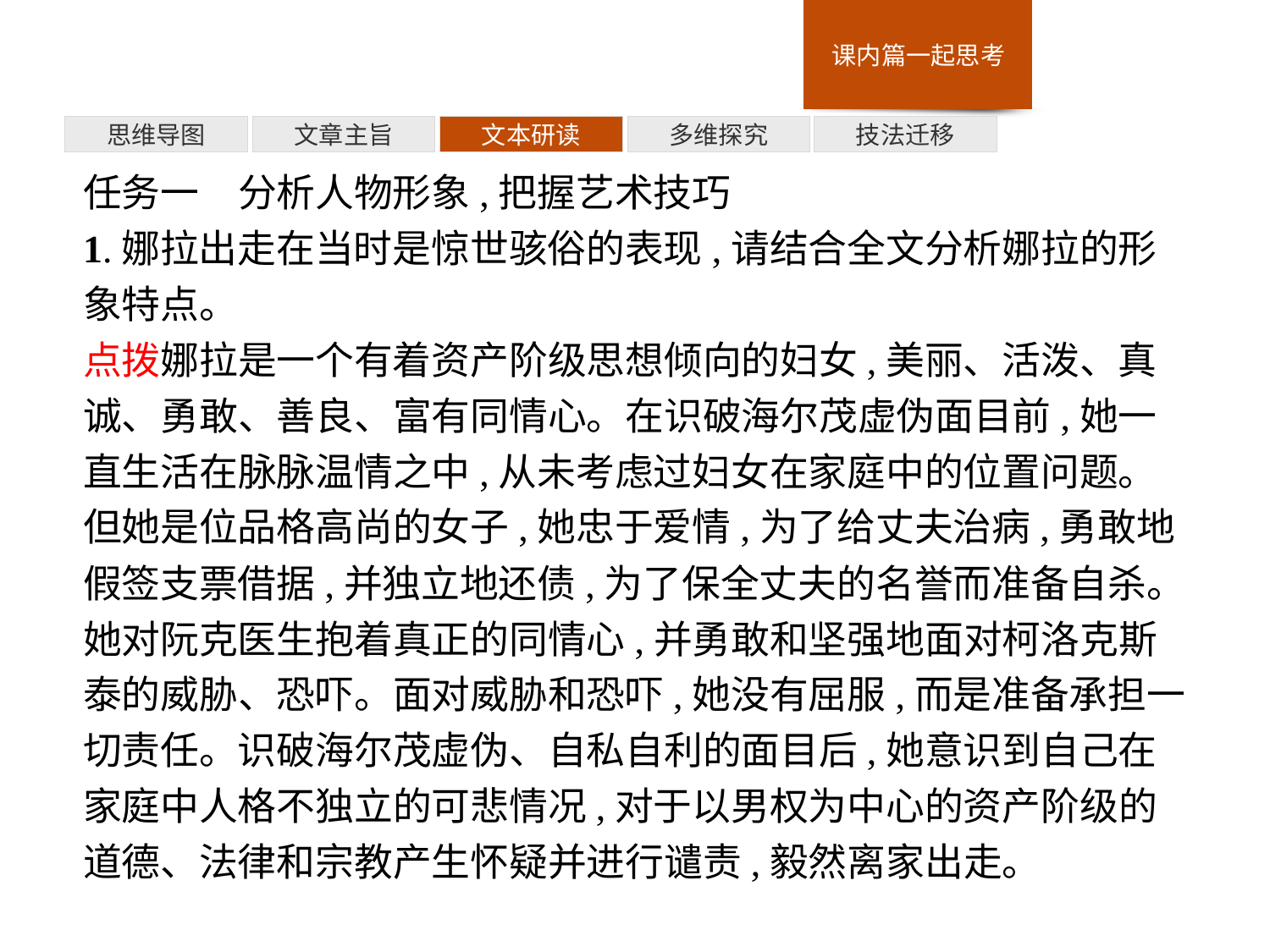

多维探究
思维导图
文章主旨
文本研读
技法迁移
任务一　分析人物形象,把握艺术技巧
1.娜拉出走在当时是惊世骇俗的表现,请结合全文分析娜拉的形象特点。
点拨娜拉是一个有着资产阶级思想倾向的妇女,美丽、活泼、真诚、勇敢、善良、富有同情心。在识破海尔茂虚伪面目前,她一直生活在脉脉温情之中,从未考虑过妇女在家庭中的位置问题。但她是位品格高尚的女子,她忠于爱情,为了给丈夫治病,勇敢地假签支票借据,并独立地还债,为了保全丈夫的名誉而准备自杀。她对阮克医生抱着真正的同情心,并勇敢和坚强地面对柯洛克斯泰的威胁、恐吓。面对威胁和恐吓,她没有屈服,而是准备承担一切责任。识破海尔茂虚伪、自私自利的面目后,她意识到自己在家庭中人格不独立的可悲情况,对于以男权为中心的资产阶级的道德、法律和宗教产生怀疑并进行谴责,毅然离家出走。